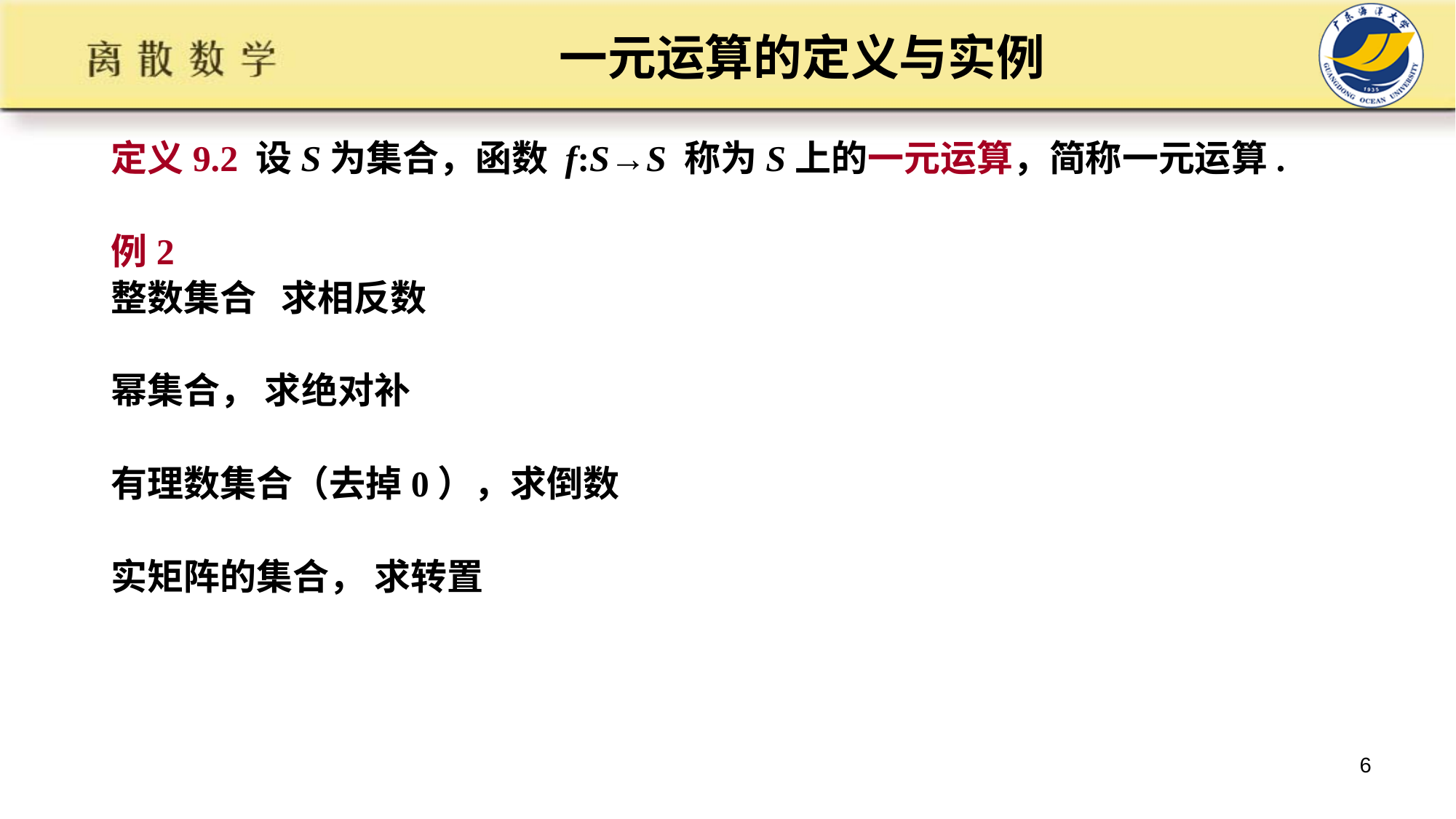

# 一元运算的定义与实例
定义9.2 设S为集合，函数 f:S→S 称为S上的一元运算，简称一元运算.

例2
整数集合   求相反数

幂集合， 求绝对补

有理数集合（去掉0），求倒数

实矩阵的集合， 求转置

6